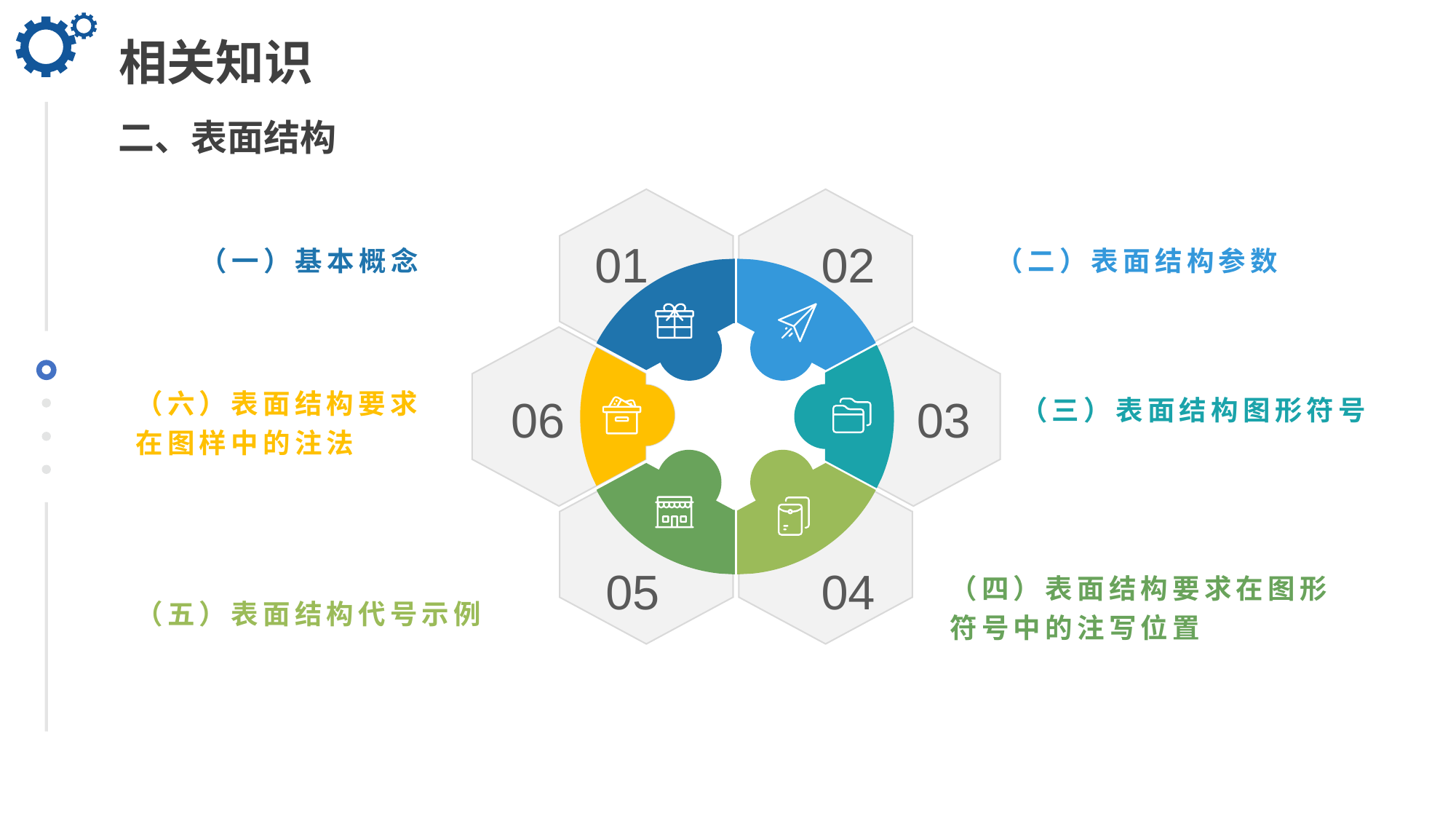

相关知识
二、表面结构

（一）基本概念
01
02
（二）表面结构参数

（六）表面结构要求在图样中的注法
06
03
（三）表面结构图形符号

04
05
（四）表面结构要求在图形符号中的注写位置
（五）表面结构代号示例
10